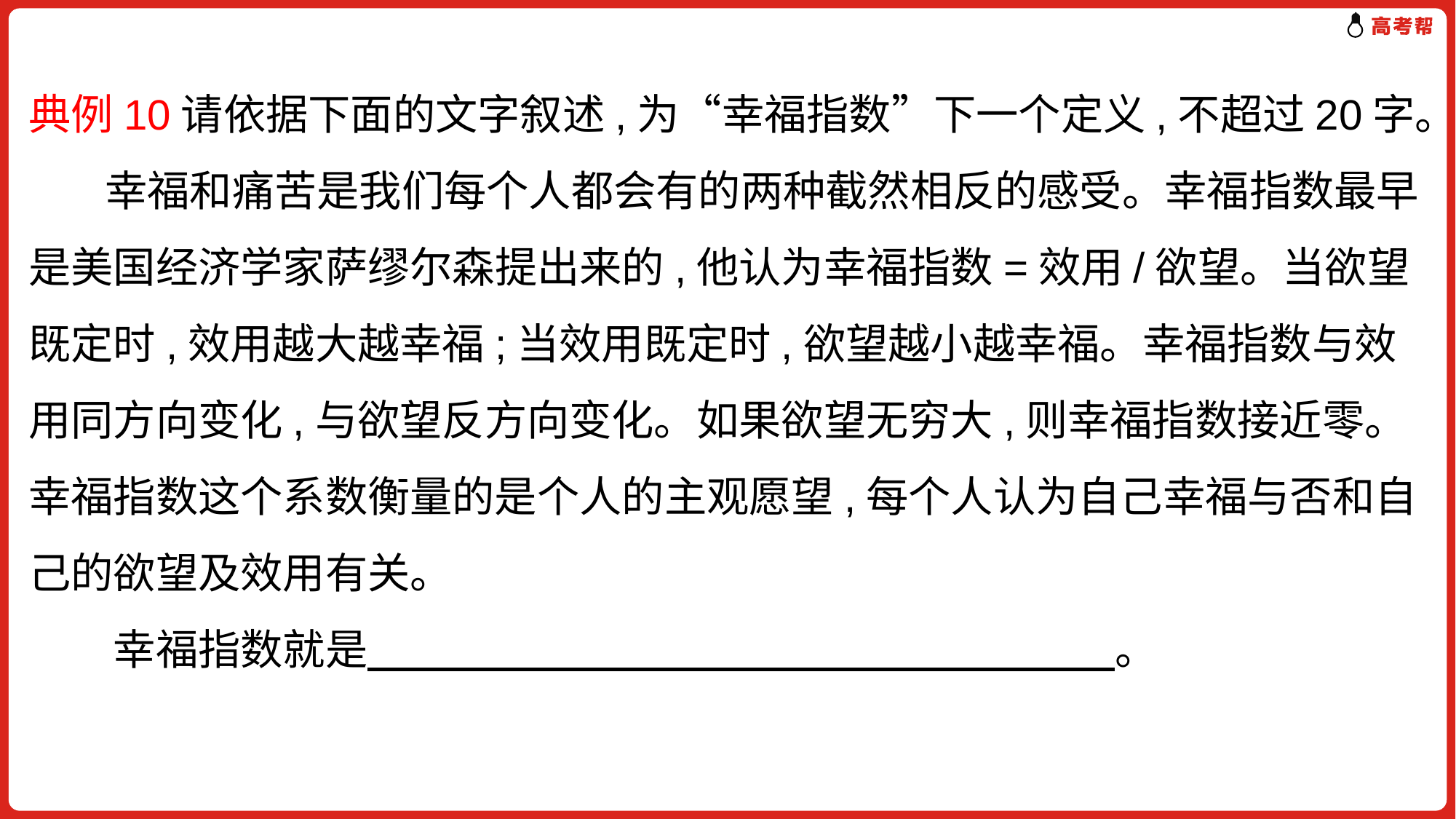

典例10请依据下面的文字叙述,为“幸福指数”下一个定义,不超过20字。
       幸福和痛苦是我们每个人都会有的两种截然相反的感受。幸福指数最早是美国经济学家萨缪尔森提出来的,他认为幸福指数=效用/欲望。当欲望既定时,效用越大越幸福;当效用既定时,欲望越小越幸福。幸福指数与效用同方向变化,与欲望反方向变化。如果欲望无穷大,则幸福指数接近零。幸福指数这个系数衡量的是个人的主观愿望,每个人认为自己幸福与否和自己的欲望及效用有关。
　　幸福指数就是                                                                               。